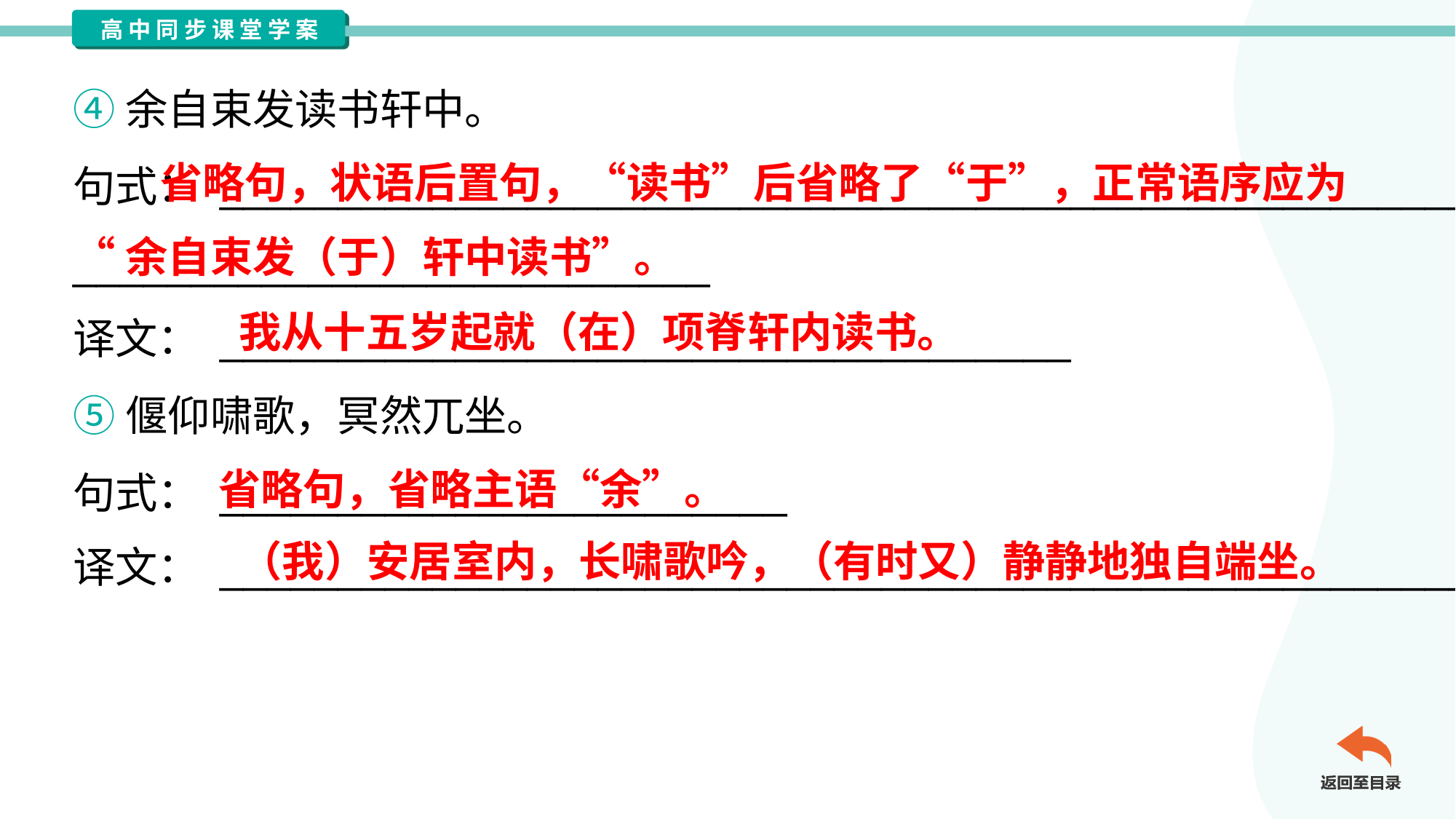

④余自束发读书轩中。
句式： ______________________________________________________
___________________________
译文： ____________________________________
        省略句，状语后置句，“读书”后省略了“于”，正常语序应为
“余自束发（于）轩中读书”。
我从十五岁起就（在）项脊轩内读书。
⑤偃仰啸歌，冥然兀坐。
句式： ________________________
译文： ______________________________________________________
省略句，省略主语“余”。
（我）安居室内，长啸歌吟，（有时又）静静地独自端坐。